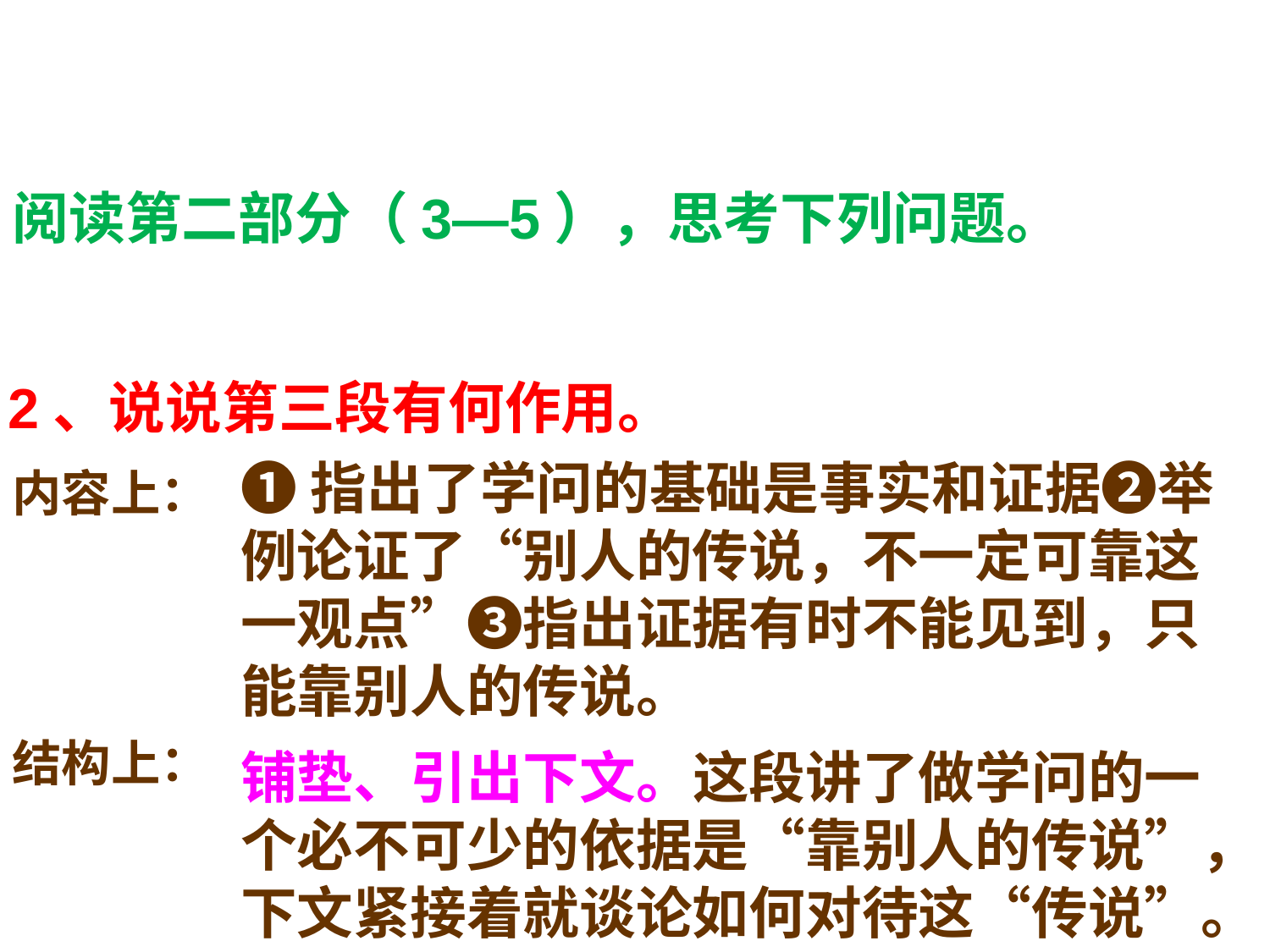

阅读第二部分（3—5），思考下列问题。
2、说说第三段有何作用。
❶指出了学问的基础是事实和证据❷举例论证了“别人的传说，不一定可靠这一观点”❸指出证据有时不能见到，只能靠别人的传说。
内容上：
结构上：
铺垫、引出下文。这段讲了做学问的一个必不可少的依据是“靠别人的传说”，下文紧接着就谈论如何对待这“传说”。